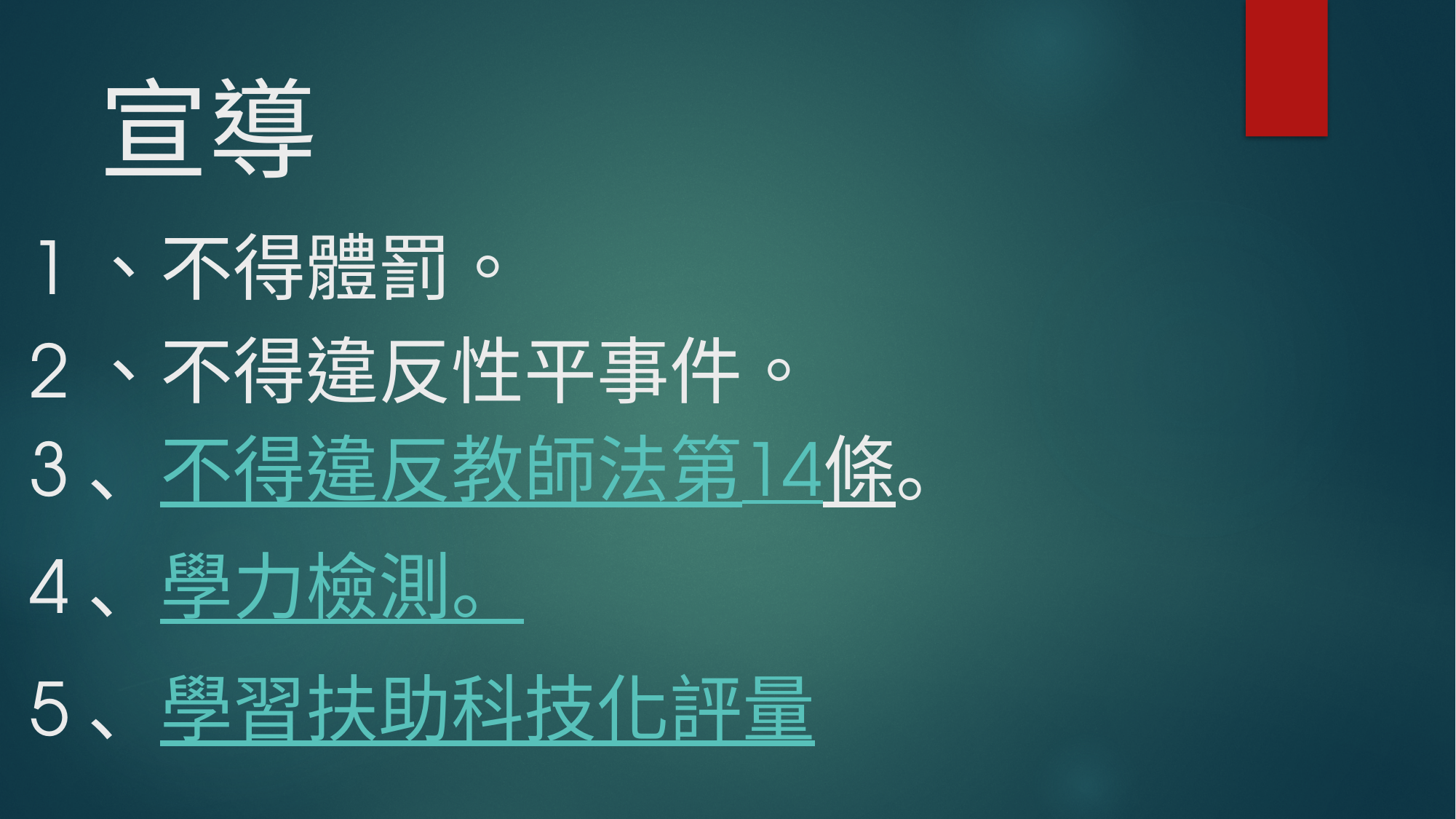

# 宣導
1、不得體罰。
2、不得違反性平事件。

3、不得違反教師法第14條。
4、學力檢測。
5、學習扶助科技化評量